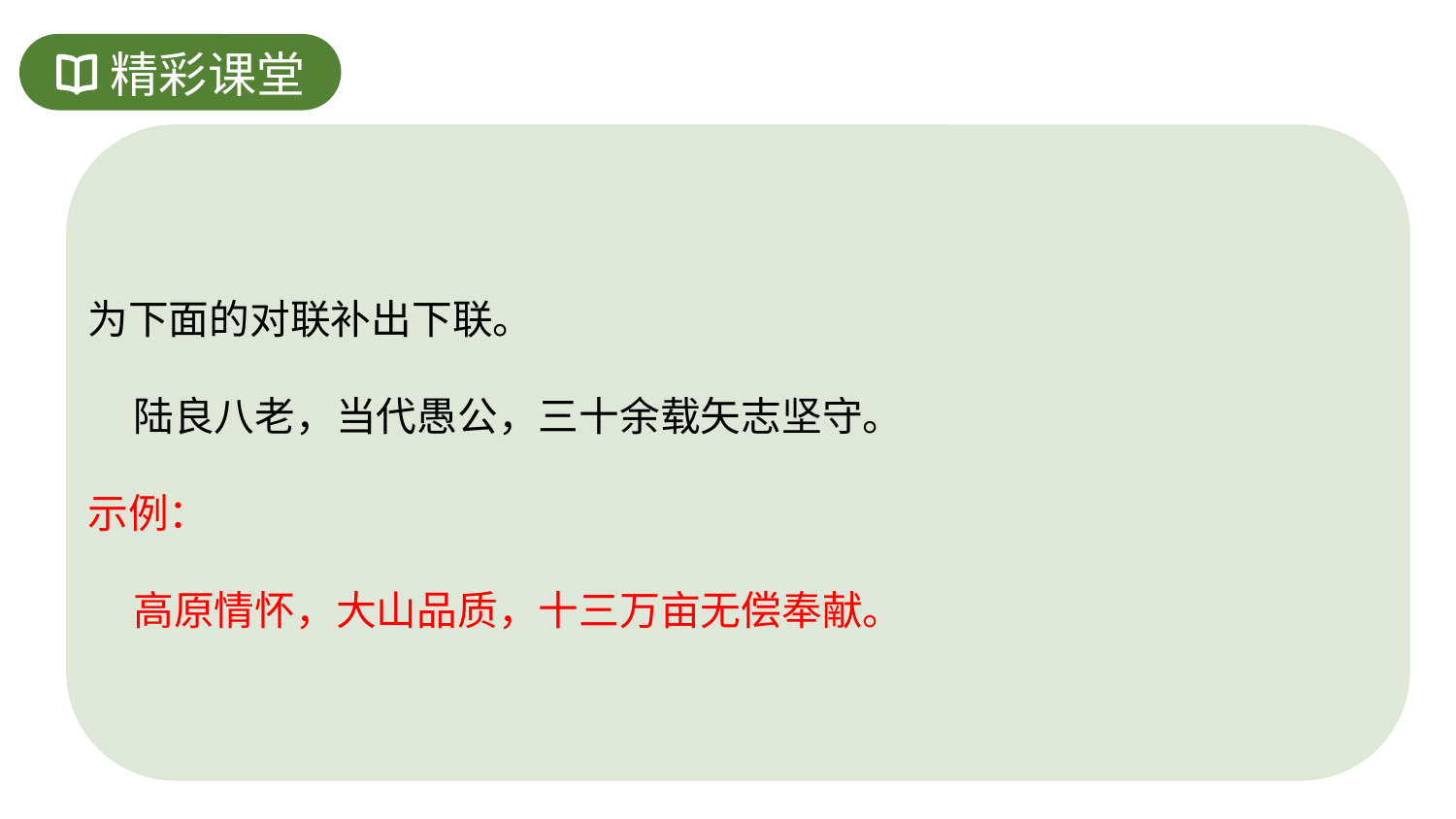

精彩课堂

为下面的对联补出下联。
    陆良八老，当代愚公，三十余载矢志坚守。
示例：
    高原情怀，大山品质，十三万亩无偿奉献。